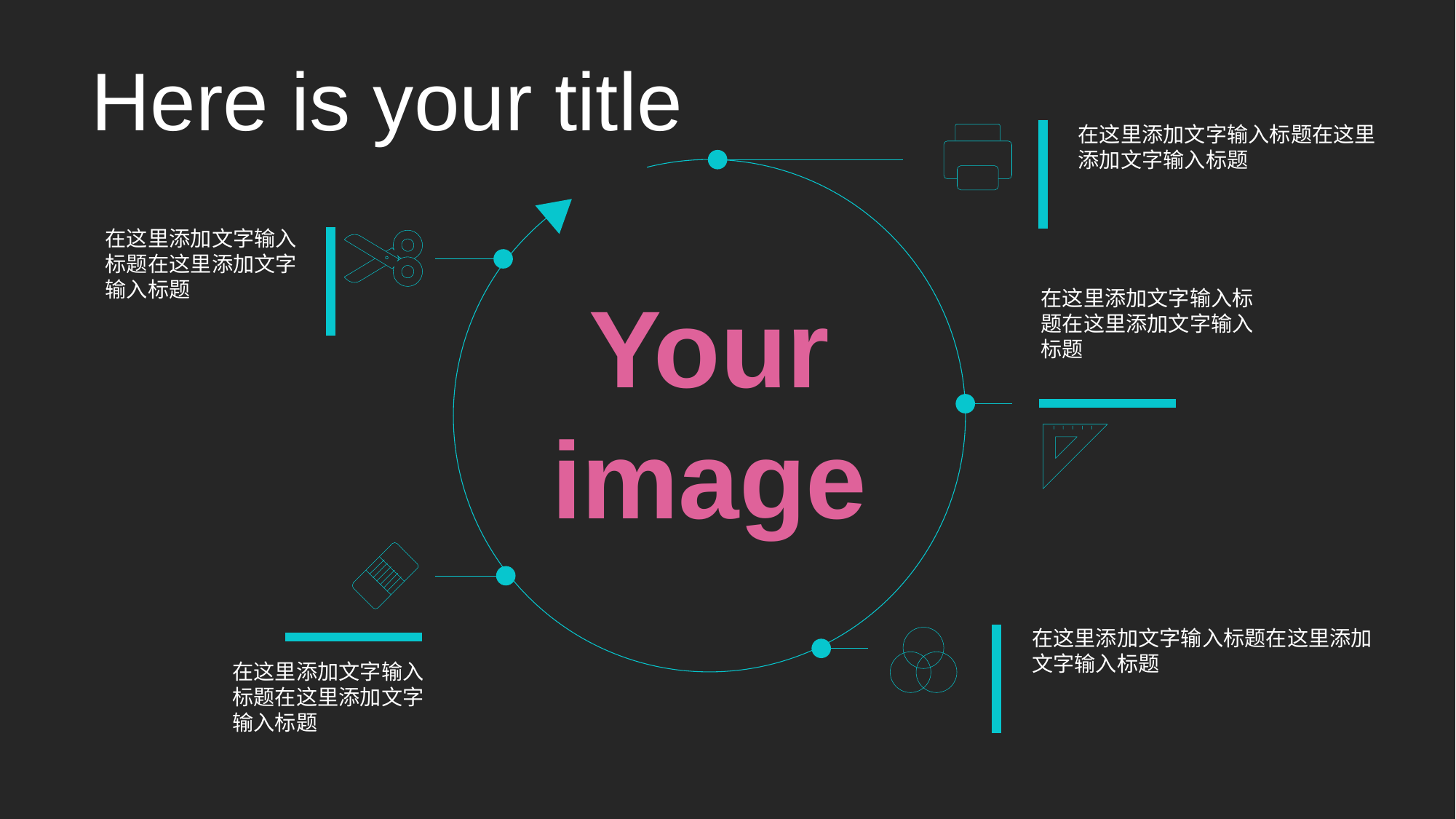

Here is your title
在这里添加文字输入标题在这里添加文字输入标题

在这里添加文字输入标题在这里添加文字输入标题

Your
image
在这里添加文字输入标题在这里添加文字输入标题

在这里添加文字输入标题在这里添加文字输入标题

在这里添加文字输入标题在这里添加文字输入标题